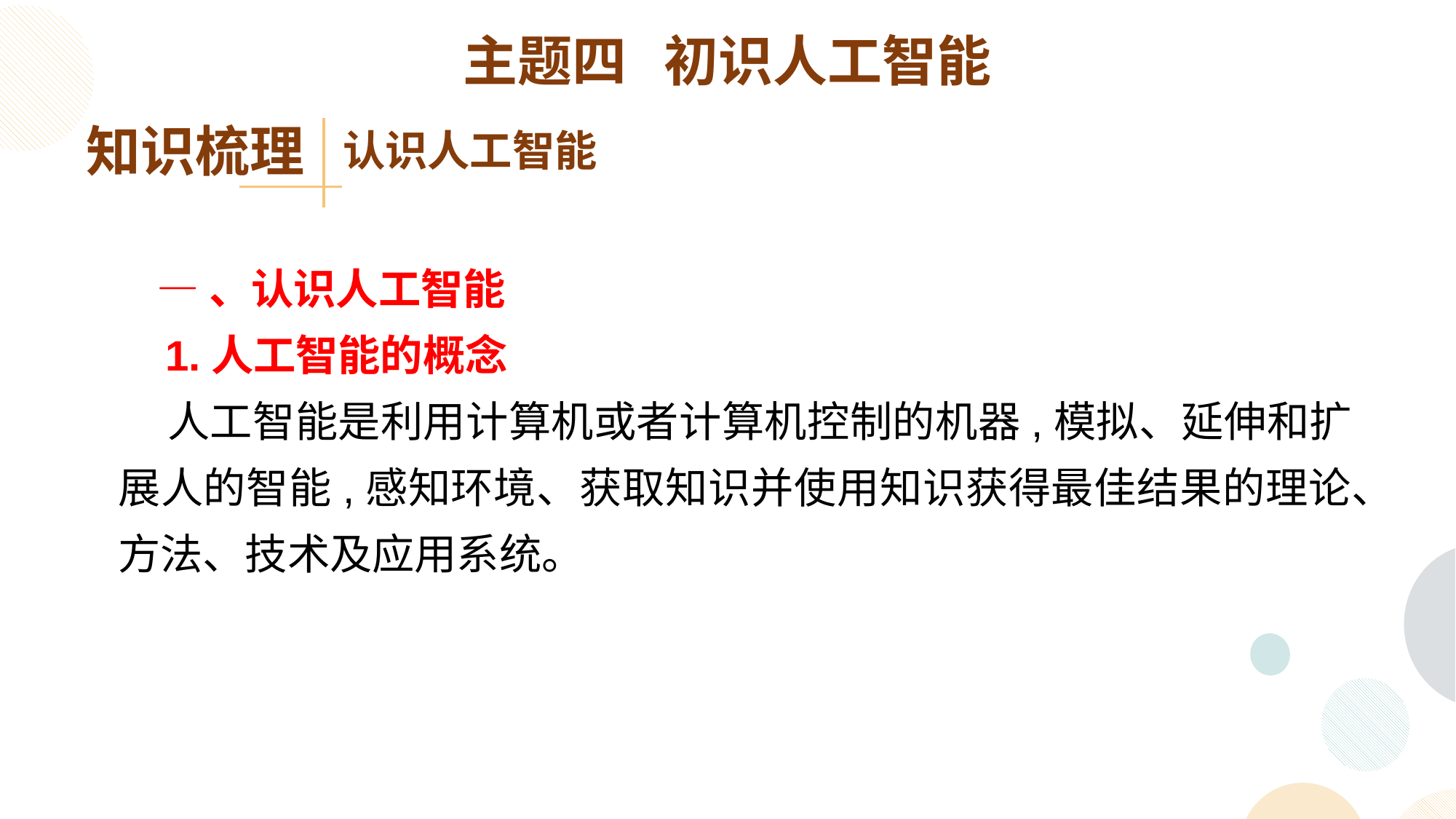

主题四   初识人工智能
知识梳理
认识人工智能
    —、认识人工智能
    1.人工智能的概念
    人工智能是利用计算机或者计算机控制的机器,模拟、延伸和扩展人的智能,感知环境、获取知识并使用知识获得最佳结果的理论、方法、技术及应用系统。